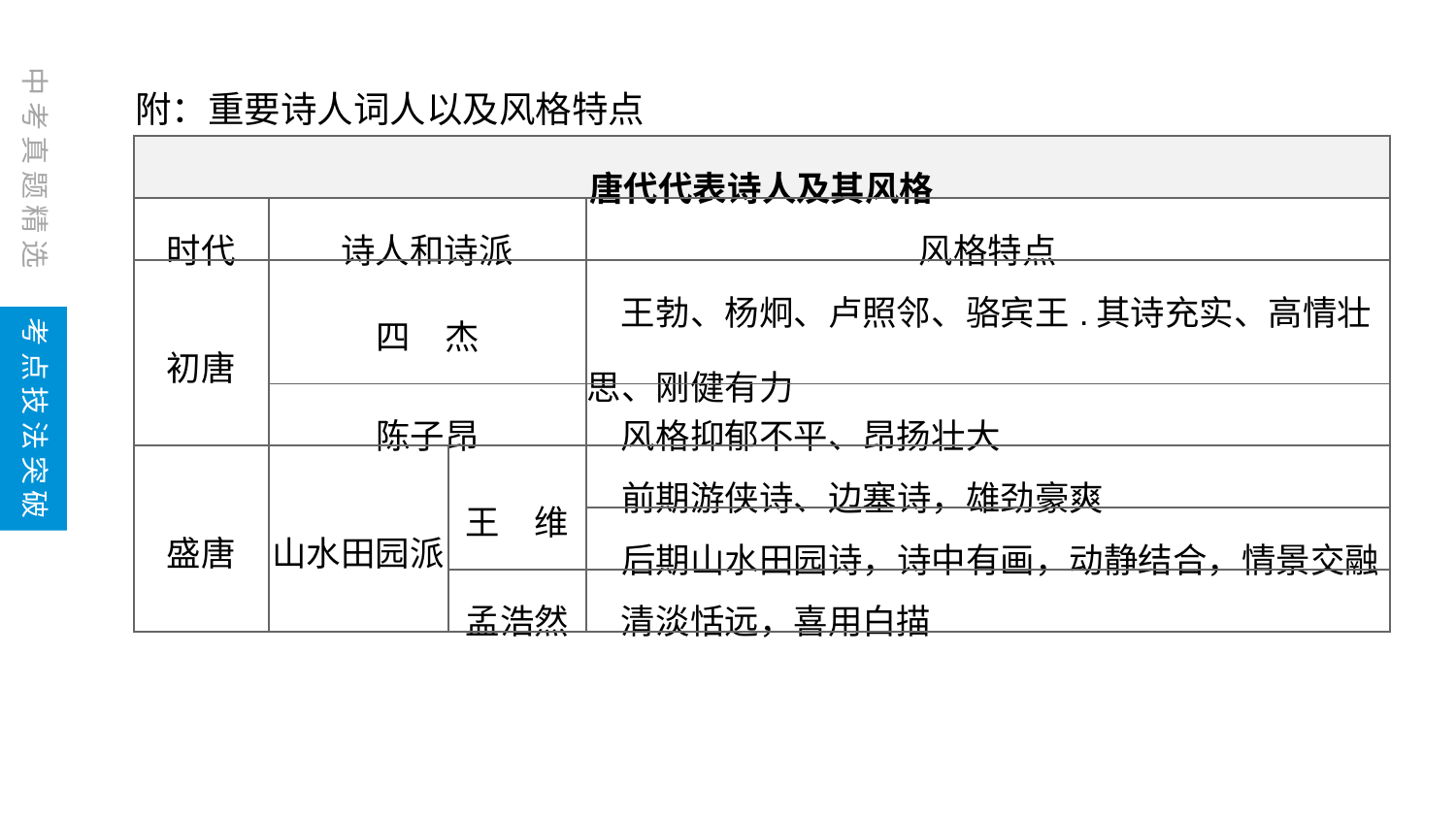

附：重要诗人词人以及风格特点
| 唐代代表诗人及其风格 |  |  |  |
| --- | --- | --- | --- |
| 时代 | 诗人和诗派 |  | 风格特点 |
| 初唐 | 四　杰 |  | 王勃、杨炯、卢照邻、骆宾王.其诗充实、高情壮思、刚健有力 |
|  | 陈子昂 |  | 风格抑郁不平、昂扬壮大 |
| 盛唐 | 山水田园派 | 王　维 | 前期游侠诗、边塞诗，雄劲豪爽 |
|  |  |  | 后期山水田园诗，诗中有画，动静结合，情景交融 |
|  |  | 孟浩然 | 清淡恬远，喜用白描 |